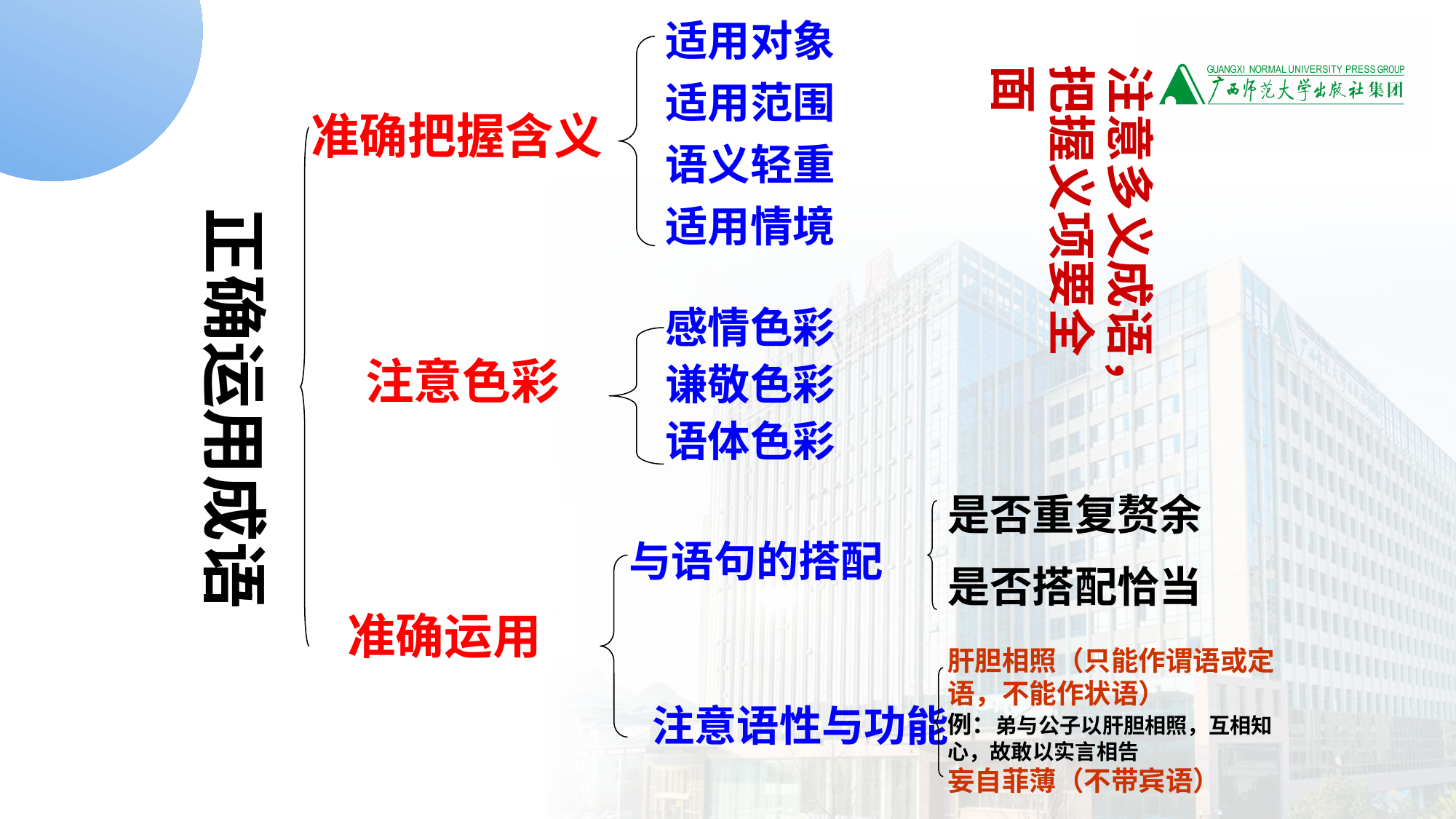

正确运用成语
适用对象
适用范围
语义轻重
适用情境

注意多义成语，把握义项要全面
准确把握含义

感情色彩
谦敬色彩
语体色彩

注意色彩
是否重复赘余
是否搭配恰当

肝胆相照（只能作谓语或定语，不能作状语）
例：弟与公子以肝胆相照，互相知心，故敢以实言相告
妄自菲薄（不带宾语）

与语句的搭配

准确运用

注意语性与功能